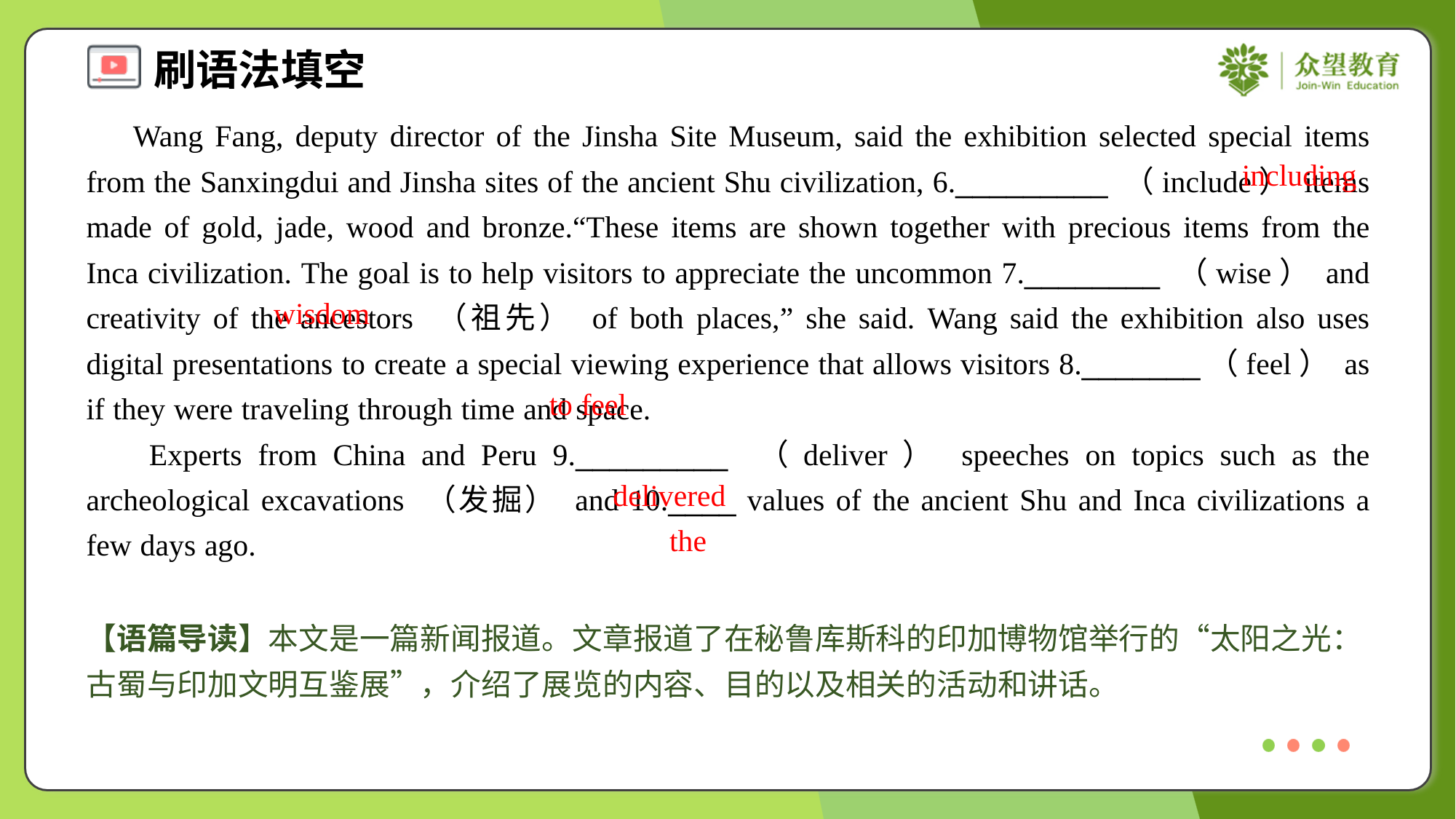

Wang Fang, deputy director of the Jinsha Site Museum, said the exhibition selected special items from the Sanxingdui and Jinsha sites of the ancient Shu civilization, 6._________ （include） items made of gold, jade, wood and bronze.“These items are shown together with precious items from the Inca civilization. The goal is to help visitors to appreciate the uncommon 7.________ （wise） and creativity of the ancestors （祖先） of both places,” she said. Wang said the exhibition also uses digital presentations to create a special viewing experience that allows visitors 8._______（feel） as if they were traveling through time and space.
    Experts from China and Peru 9._________ （deliver） speeches on topics such as the archeological excavations （发掘） and 10.____ values of the ancient Shu and Inca civilizations a few days ago.
including
wisdom
to feel
delivered
the
【语篇导读】本文是一篇新闻报道。文章报道了在秘鲁库斯科的印加博物馆举行的“太阳之光：古蜀与印加文明互鉴展”，介绍了展览的内容、目的以及相关的活动和讲话。